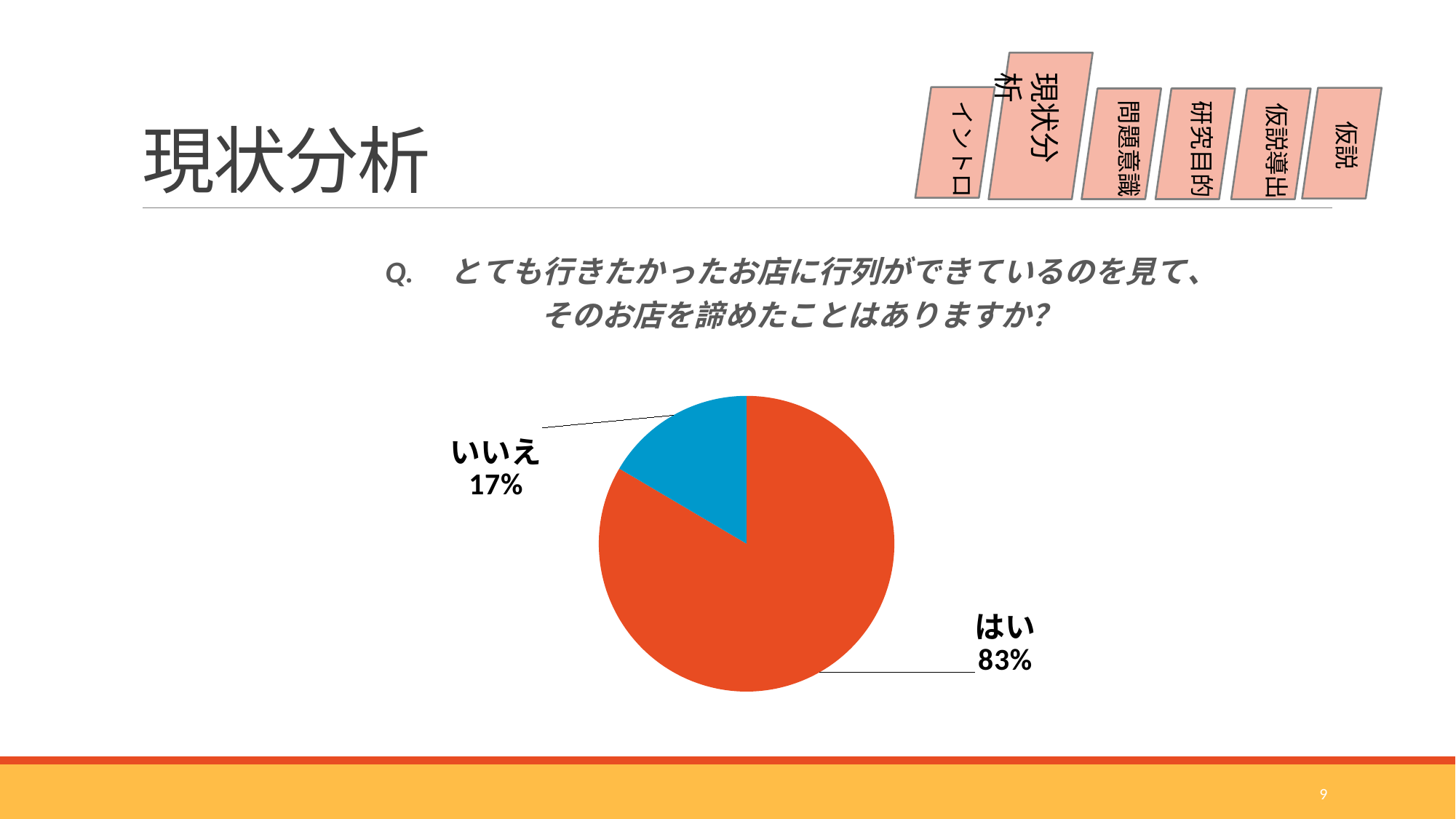

# 現状分析

現状分析

問題意識
イントロ
研究目的
仮説導出
仮説

### Chart: Q.　とても行きたかったお店に行列ができているのを見て、
そのお店を諦めたことはありますか？

| Category |  |
|---|---|
| はい | 91.0 |
| いいえ | 18.0 |
9